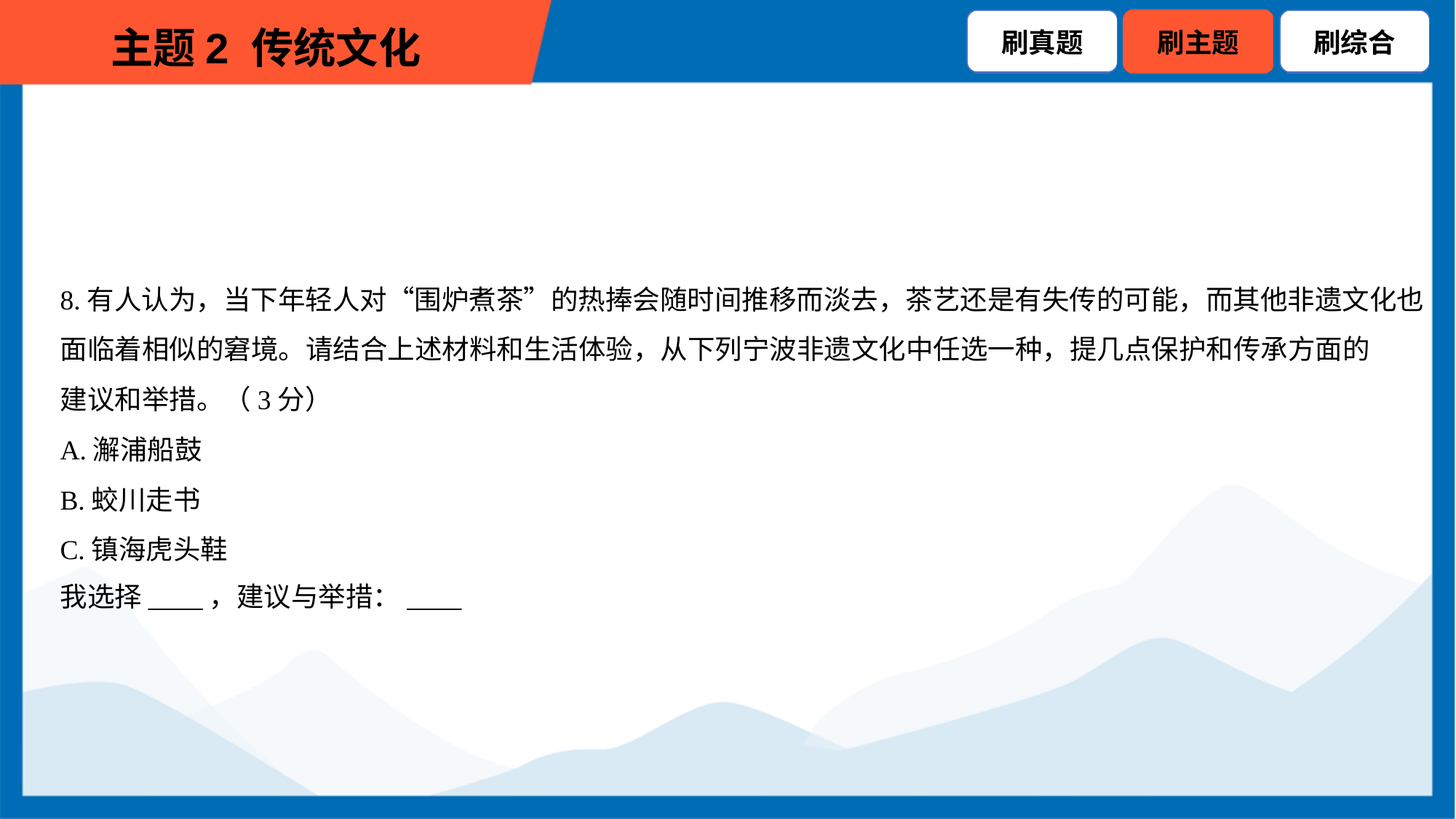

8.有人认为，当下年轻人对“围炉煮茶”的热捧会随时间推移而淡去，茶艺还是有失传的可能，而其他非遗文化也
面临着相似的窘境。请结合上述材料和生活体验，从下列宁波非遗文化中任选一种，提几点保护和传承方面的
建议和举措。（3分）
A.澥浦船鼓
B.蛟川走书
C.镇海虎头鞋
我选择____，建议与举措：____